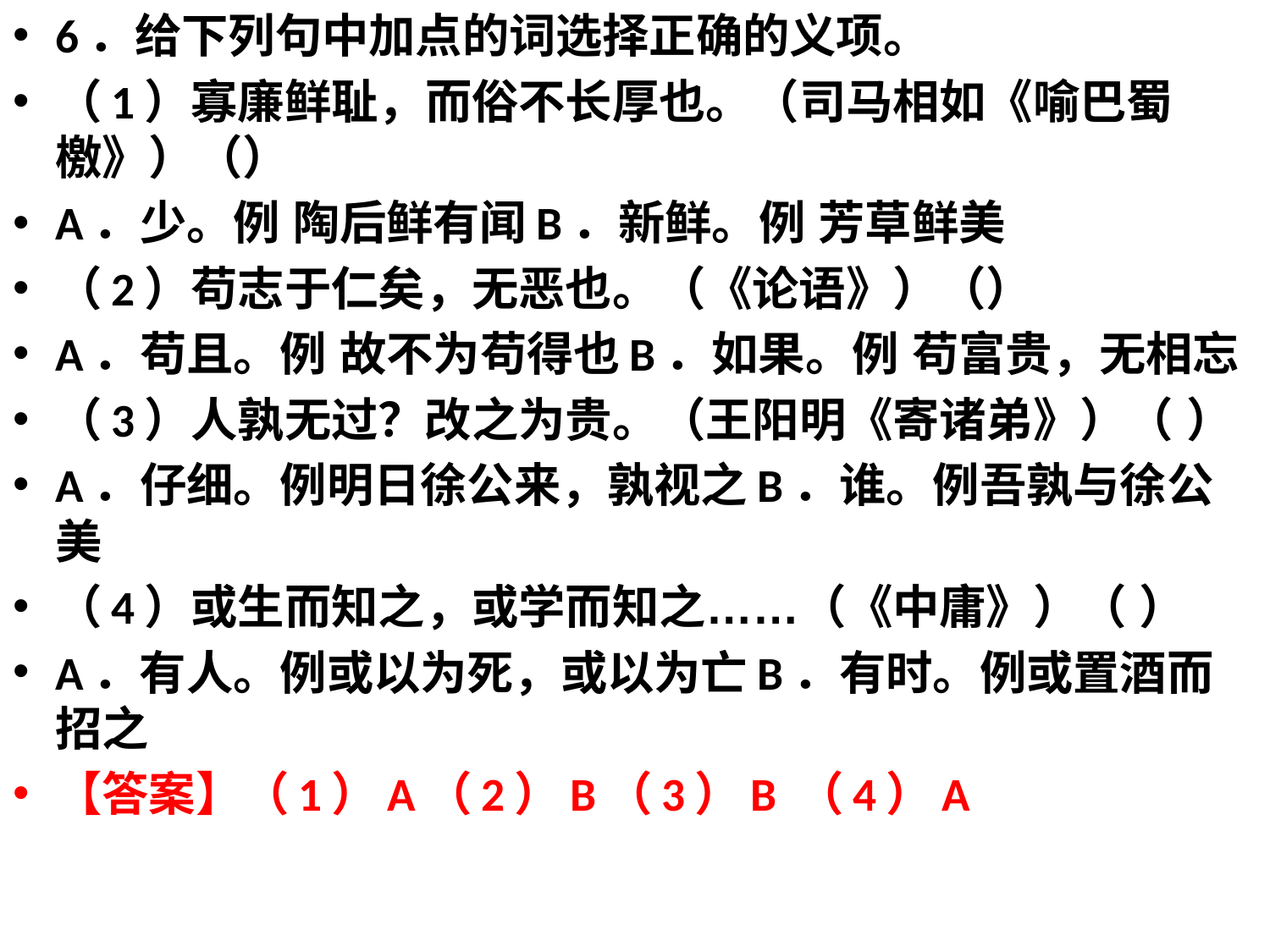

6．给下列句中加点的词选择正确的义项。
（1）寡廉鲜耻，而俗不长厚也。（司马相如《喻巴蜀檄》）（）
A．少。例 陶后鲜有闻B．新鲜。例 芳草鲜美
（2）苟志于仁矣，无恶也。（《论语》）（）
A．苟且。例 故不为苟得也B．如果。例 苟富贵，无相忘
（3）人孰无过？改之为贵。（王阳明《寄诸弟》）（ ）
A．仔细。例明日徐公来，孰视之B．谁。例吾孰与徐公美
（4）或生而知之，或学而知之……（《中庸》）（ ）
A．有人。例或以为死，或以为亡B．有时。例或置酒而招之
【答案】（1）A（2）B（3）B （4）A

#